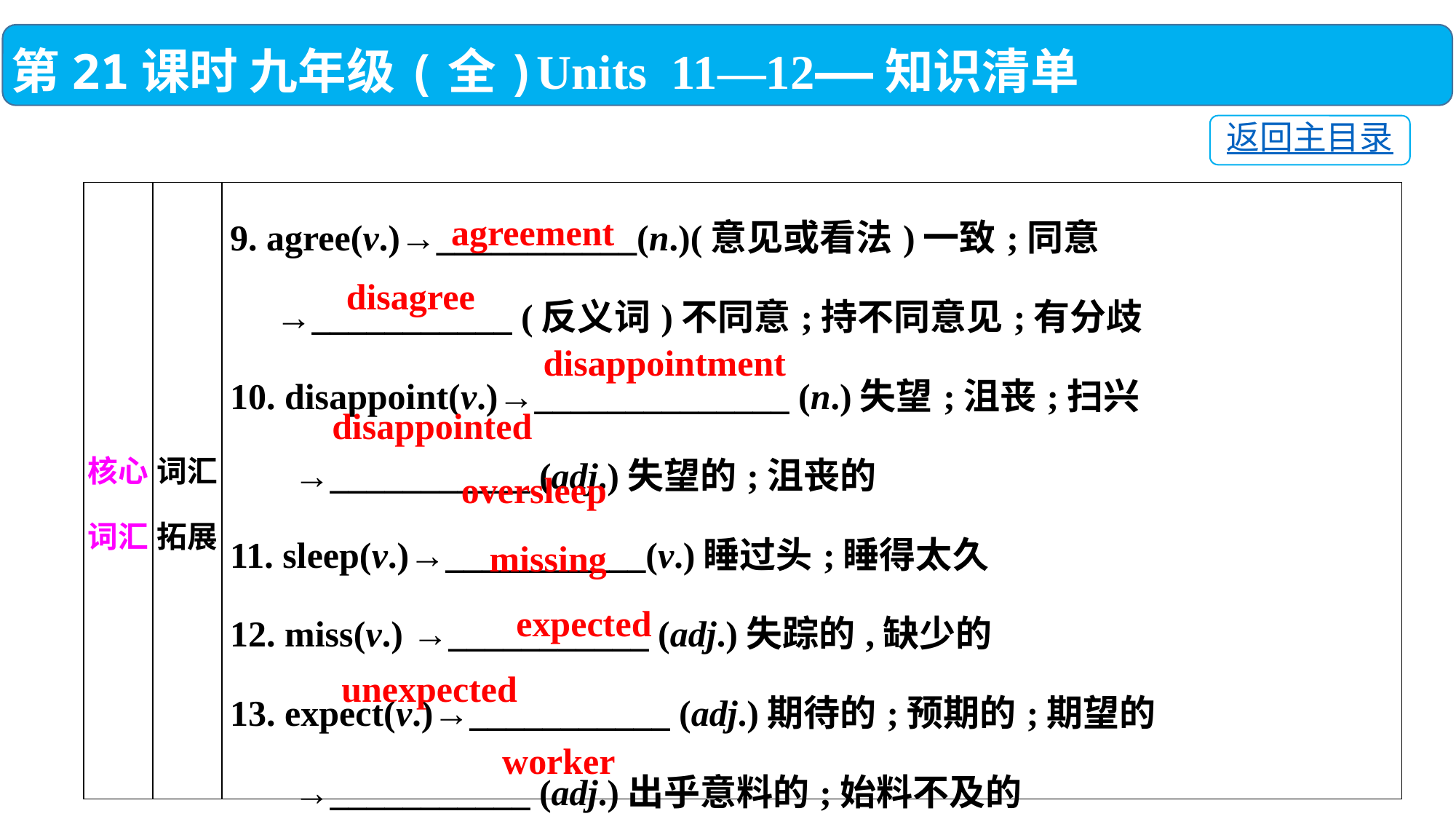

第21课时 九年级(全)Units  11—12——知识清单
返回主目录
| 核心词汇 | 词汇拓展 | 9. agree(v.)→\_\_\_\_\_\_\_\_\_\_\_(n.)(意见或看法)一致;同意 →\_\_\_\_\_\_\_\_\_\_\_ (反义词)不同意;持不同意见;有分歧 10. disappoint(v.)→\_\_\_\_\_\_\_\_\_\_\_\_\_\_ (n.)失望;沮丧;扫兴 →\_\_\_\_\_\_\_\_\_\_\_ (adj.)失望的;沮丧的 11. sleep(v.)→\_\_\_\_\_\_\_\_\_\_\_(v.)睡过头;睡得太久 12. miss(v.) →\_\_\_\_\_\_\_\_\_\_\_ (adj.)失踪的,缺少的 13. expect(v.)→\_\_\_\_\_\_\_\_\_\_\_ (adj.)期待的;预期的;期望的 →\_\_\_\_\_\_\_\_\_\_\_ (adj.)出乎意料的;始料不及的 14. work(v.)→\_\_\_\_\_\_\_\_\_\_\_ (n.)工作者;工人 |
| --- | --- | --- |
agreement

disagree
disappointment
disappointed
oversleep
missing
expected
unexpected
worker